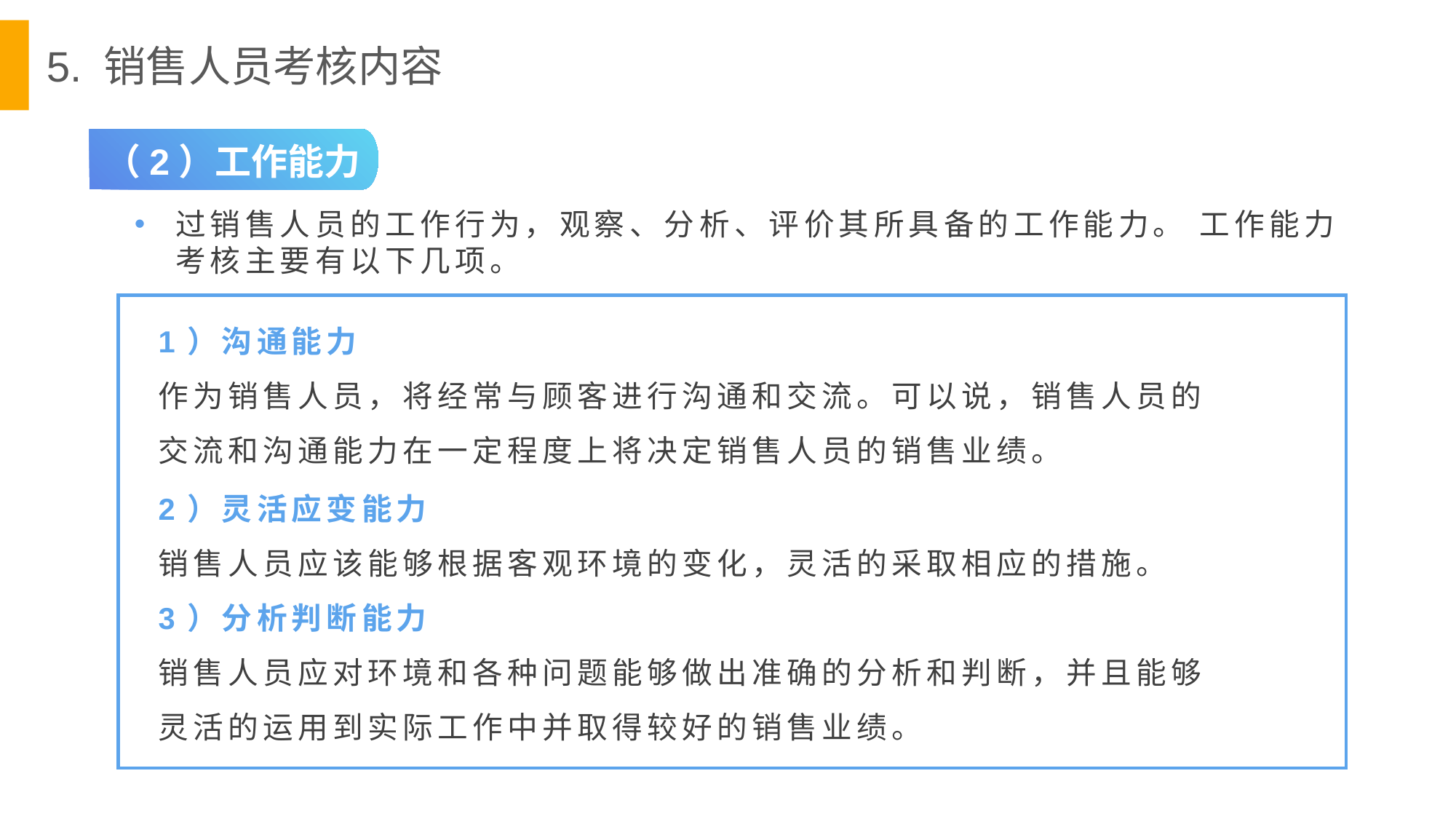

5. 销售人员考核内容
（2）工作能力

过销售人员的工作行为，观察、分析、评价其所具备的工作能力。 工作能力考核主要有以下几项。

1）沟通能力
作为销售人员，将经常与顾客进行沟通和交流。可以说，销售人员的交流和沟通能力在一定程度上将决定销售人员的销售业绩。
2）灵活应变能力
销售人员应该能够根据客观环境的变化，灵活的采取相应的措施。
3）分析判断能力
销售人员应对环境和各种问题能够做出准确的分析和判断，并且能够灵活的运用到实际工作中并取得较好的销售业绩。